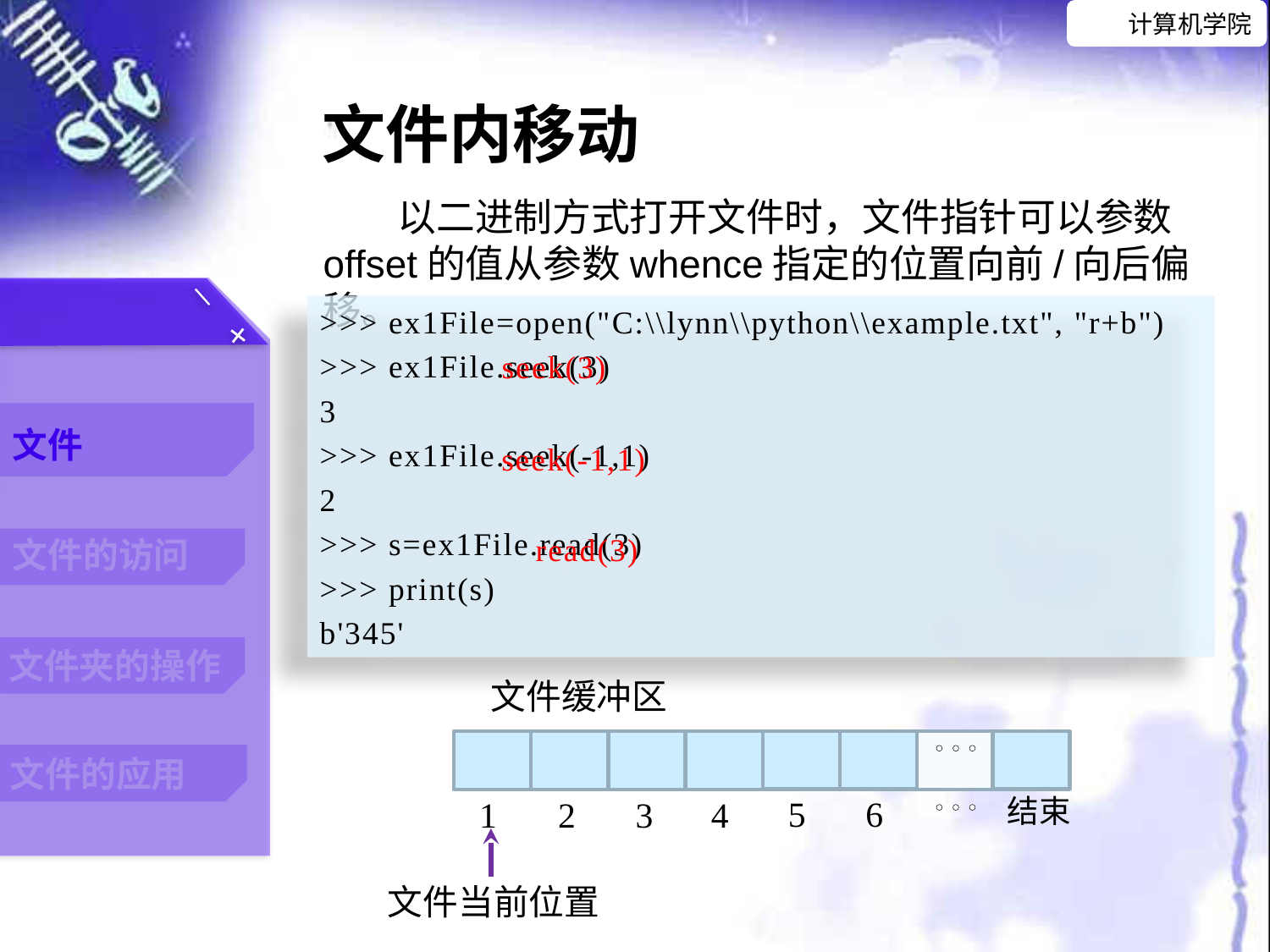

文件内移动
以二进制方式打开文件时，文件指针可以参数offset的值从参数whence指定的位置向前/向后偏移。

>>> ex1File=open("C:\\lynn\\python\\example.txt", "r+b")
>>> ex1File.seek(3)
3
>>> ex1File.seek(-1,1)
2
>>> s=ex1File.read(3)
>>> print(s)
b'345'
seek(3)
seek(-1,1)
read(3)
文件缓冲区

1

2

3

4

5

6
……

结束
文件当前位置